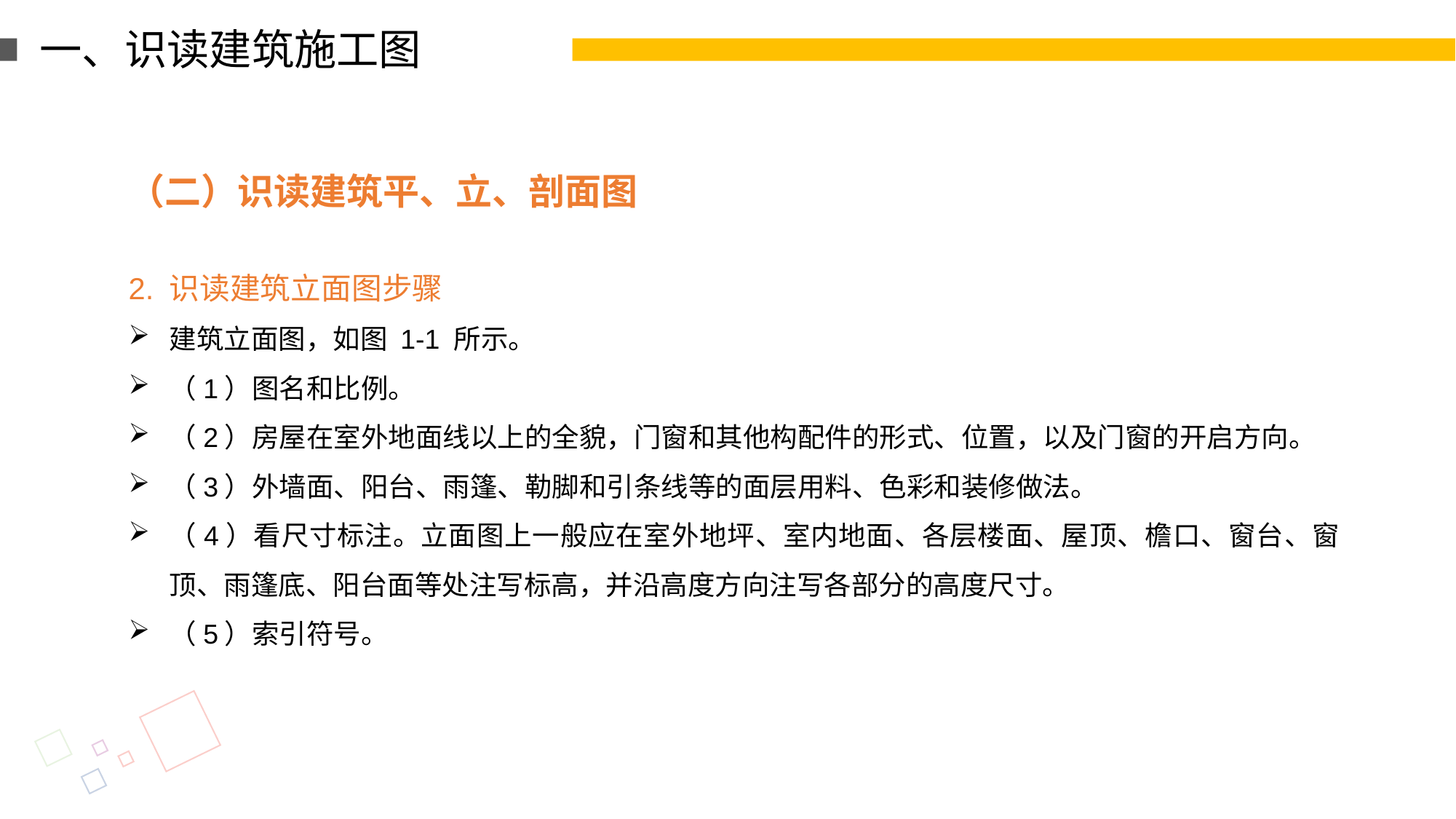

一、识读建筑施工图
（二）识读建筑平、立、剖面图
2. 识读建筑立面图步骤
建筑立面图，如图 1-1 所示。
（1）图名和比例。
（2）房屋在室外地面线以上的全貌，门窗和其他构配件的形式、位置，以及门窗的开启方向。
（3）外墙面、阳台、雨篷、勒脚和引条线等的面层用料、色彩和装修做法。
（4）看尺寸标注。立面图上一般应在室外地坪、室内地面、各层楼面、屋顶、檐口、窗台、窗顶、雨篷底、阳台面等处注写标高，并沿高度方向注写各部分的高度尺寸。
（5）索引符号。